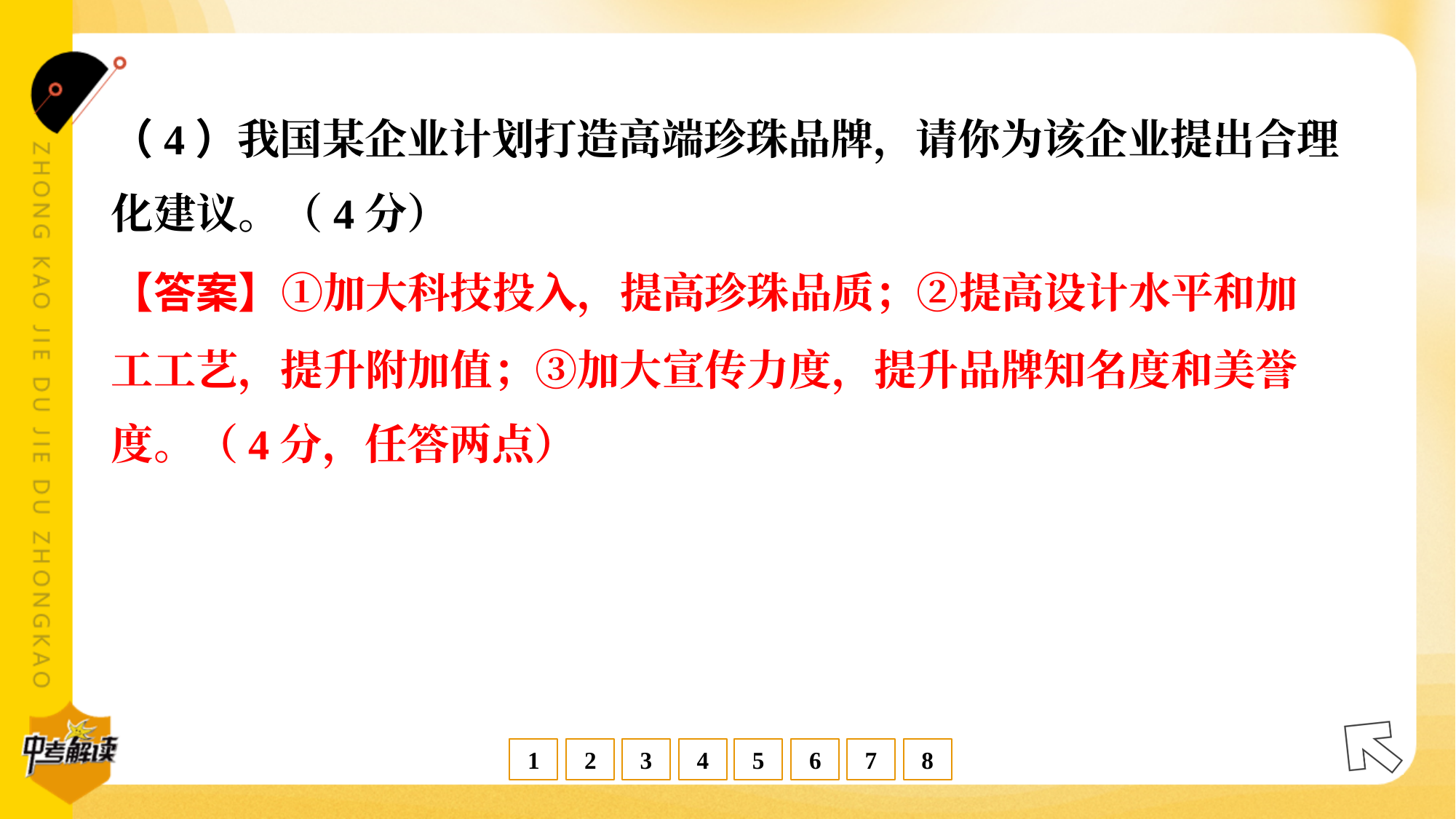

（4）我国某企业计划打造高端珍珠品牌，请你为该企业提出合理
化建议。（4分）
【答案】①加大科技投入，提高珍珠品质；②提高设计水平和加
工工艺，提升附加值；③加大宣传力度，提升品牌知名度和美誉
度。（4分，任答两点）